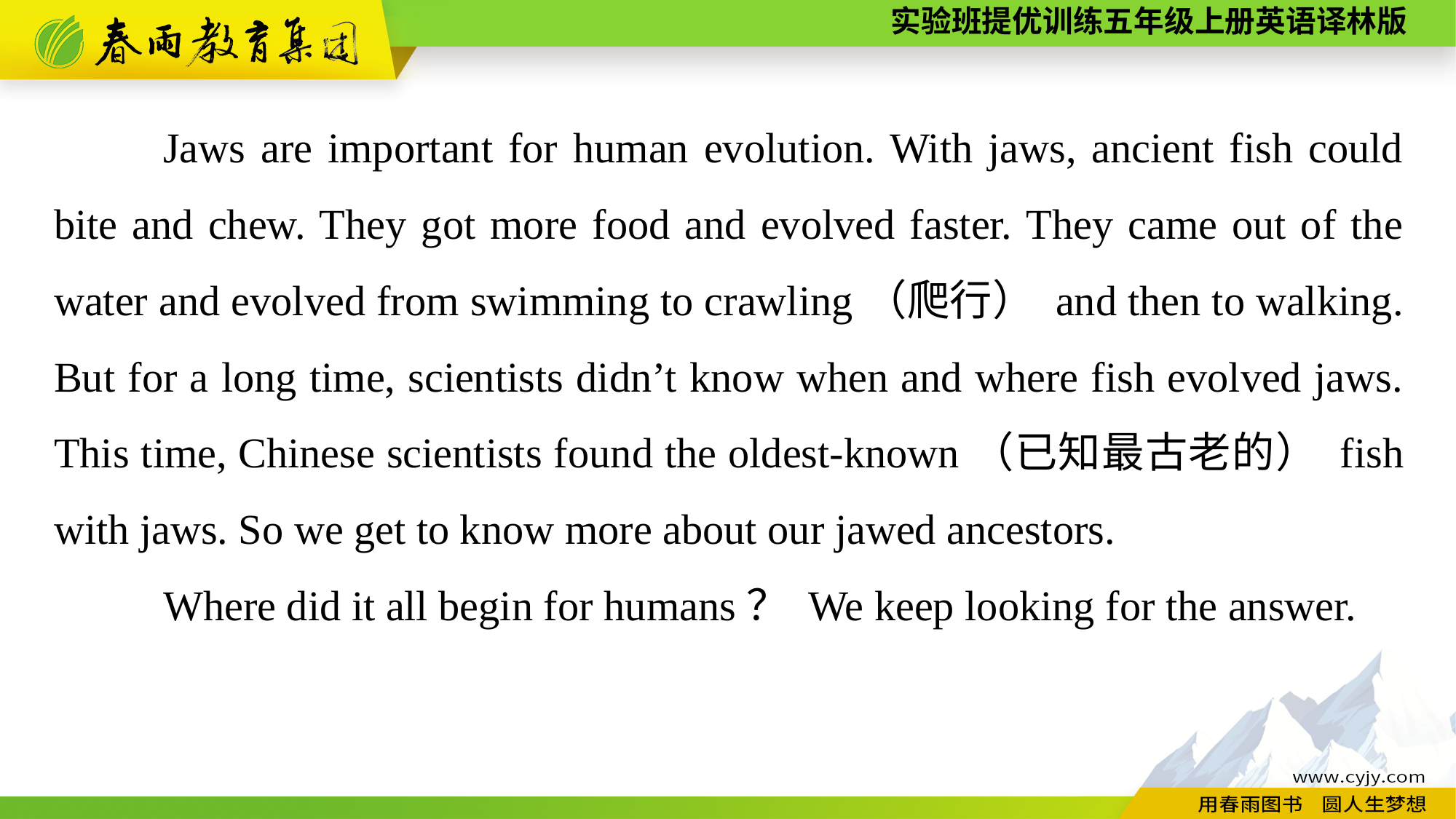

Jaws are important for human evolution. With jaws, ancient fish could bite and chew. They got more food and evolved faster. They came out of the water and evolved from swimming to crawling（爬行） and then to walking. But for a long time, scientists didn’t know when and where fish evolved jaws. This time, Chinese scientists found the oldest-known（已知最古老的） fish with jaws. So we get to know more about our jawed ancestors.
	Where did it all begin for humans？ We keep looking for the answer.